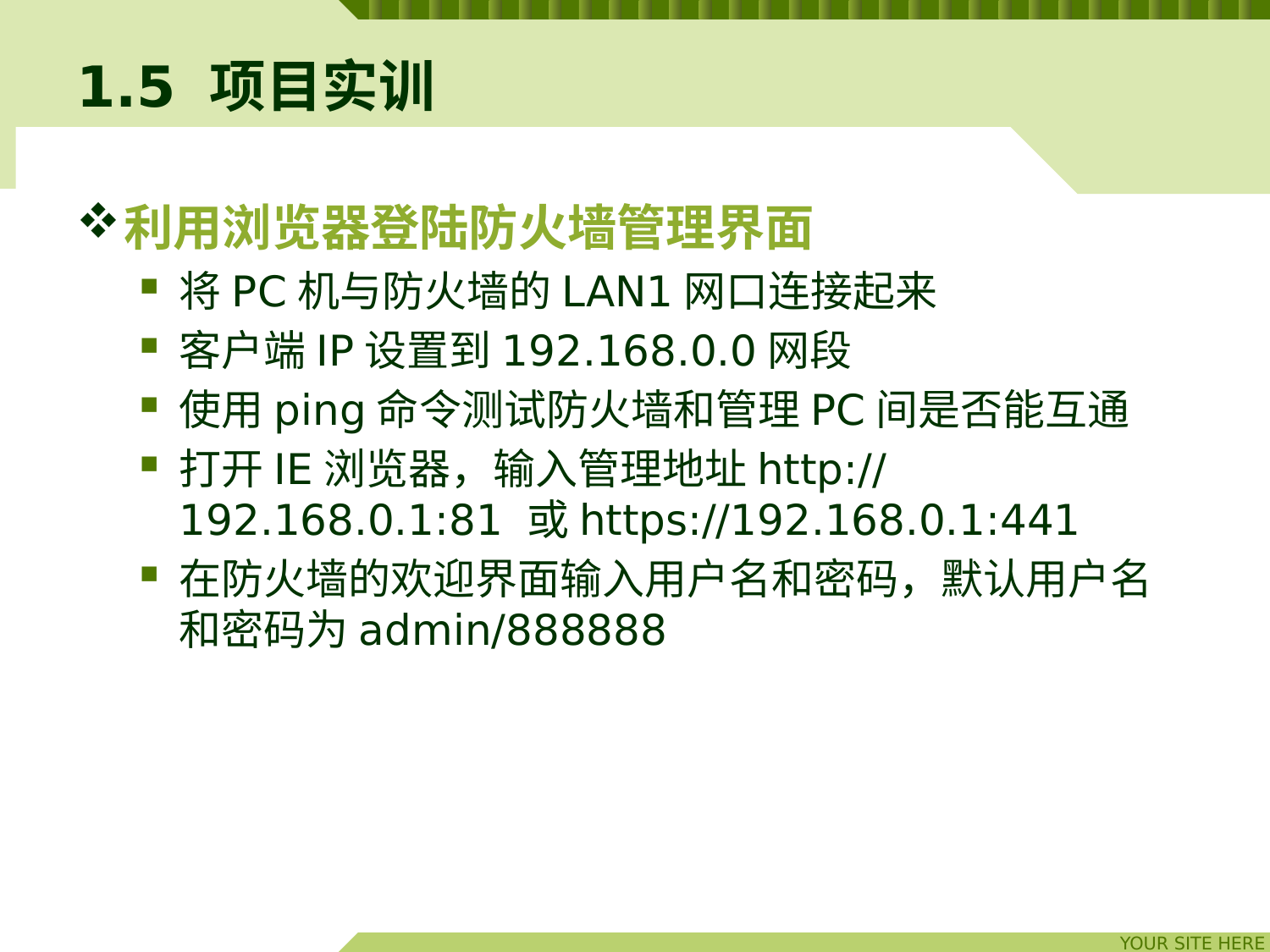

# 1.5 项目实训
利用浏览器登陆防火墙管理界面
将PC机与防火墙的LAN1网口连接起来
客户端IP设置到192.168.0.0网段
使用ping命令测试防火墙和管理PC间是否能互通
打开IE浏览器，输入管理地址http://192.168.0.1:81 或https://192.168.0.1:441
在防火墙的欢迎界面输入用户名和密码，默认用户名和密码为admin/888888